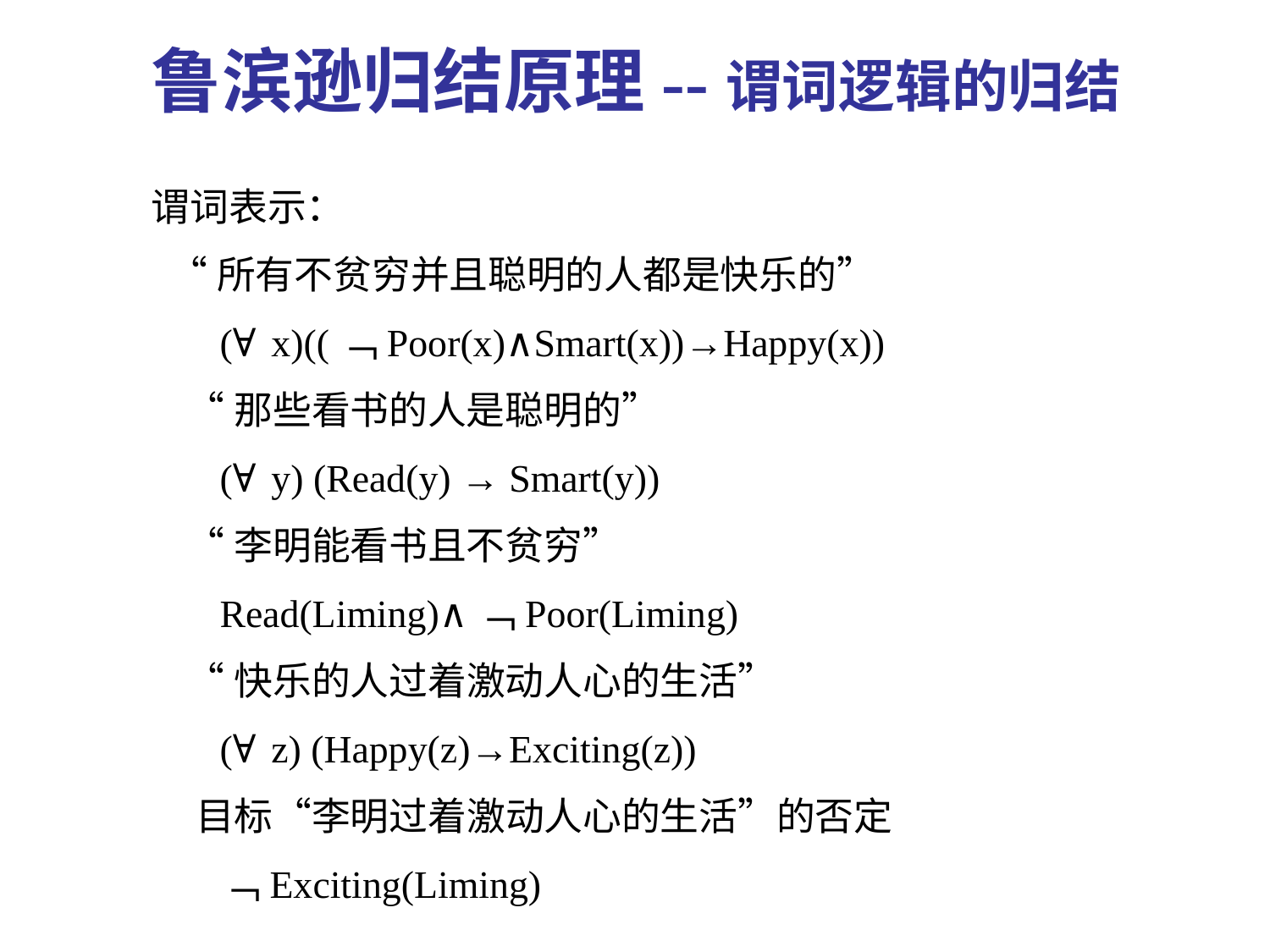

鲁滨逊归结原理--谓词逻辑的归结
谓词表示：
  “所有不贫穷并且聪明的人都是快乐的”
       (∀x)((﹁Poor(x)∧Smart(x))→Happy(x))
    “那些看书的人是聪明的”
       (∀y) (Read(y) → Smart(y))
    “李明能看书且不贫穷”
       Read(Liming)∧﹁Poor(Liming)
    “快乐的人过着激动人心的生活”
       (∀z) (Happy(z)→Exciting(z))
    目标“李明过着激动人心的生活”的否定
       ﹁Exciting(Liming)